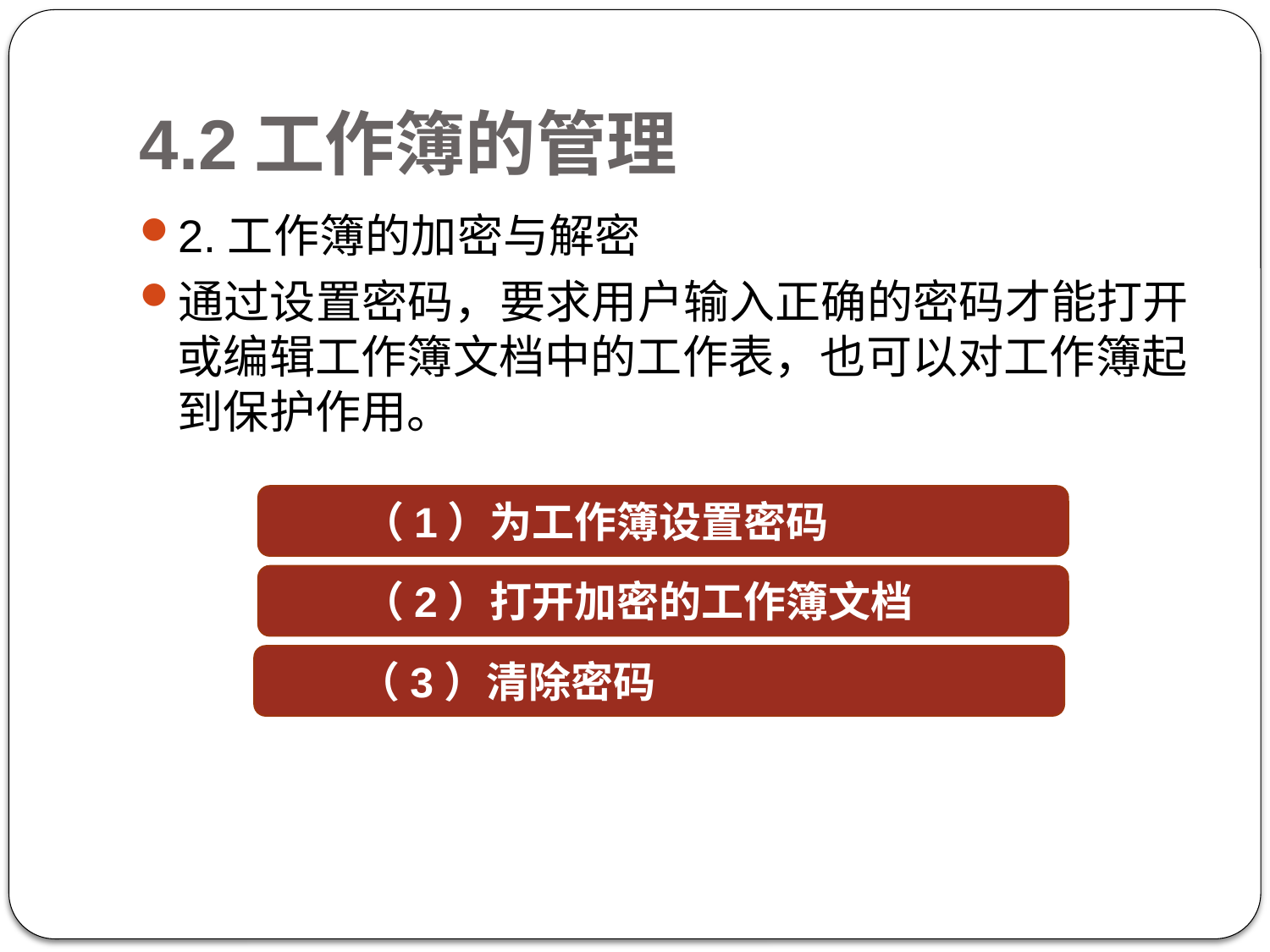

# 4.2工作簿的管理
2.工作簿的加密与解密
通过设置密码，要求用户输入正确的密码才能打开或编辑工作簿文档中的工作表，也可以对工作簿起到保护作用。

（1）为工作簿设置密码
（2）打开加密的工作簿文档
（3）清除密码